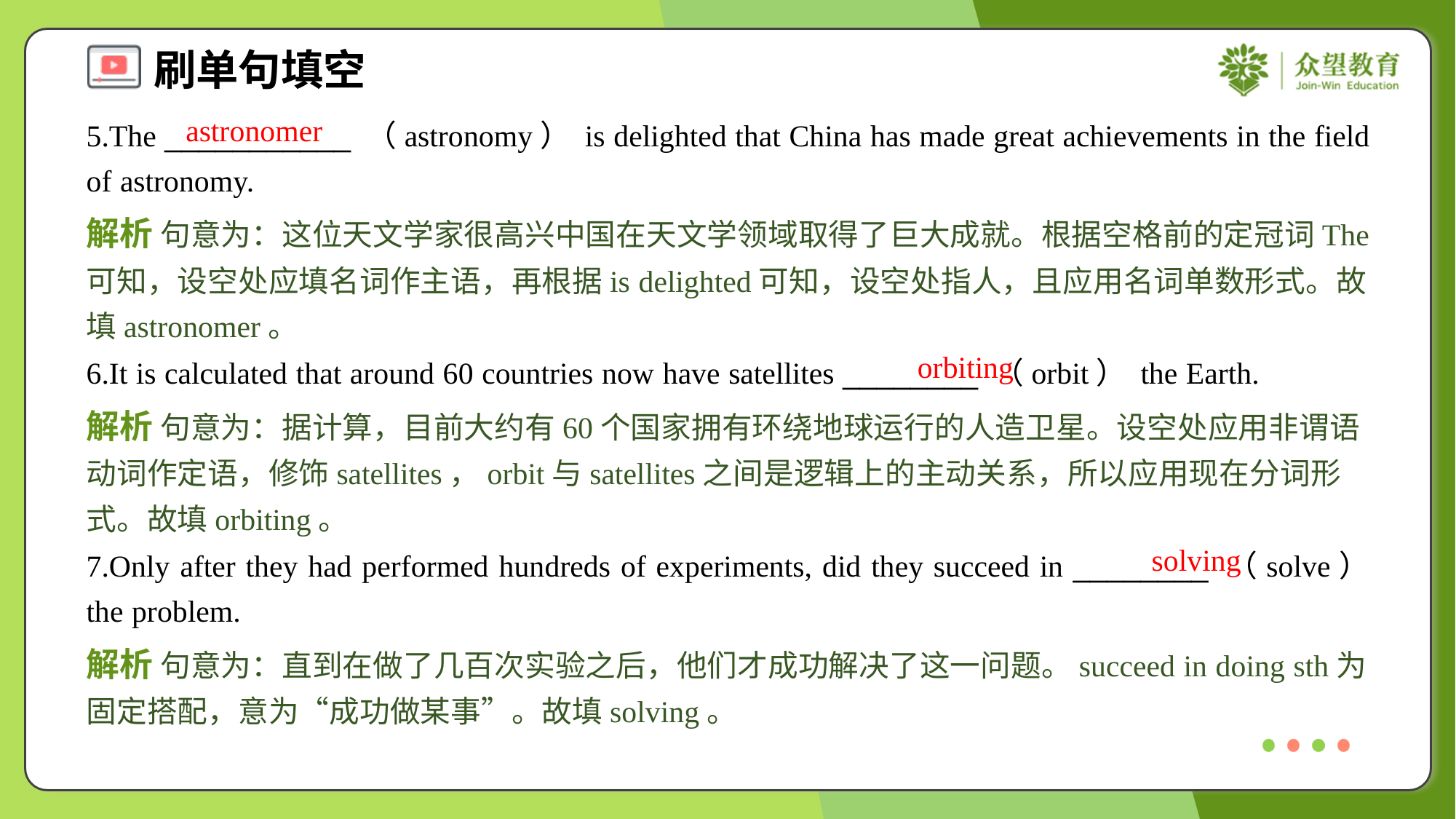

astronomer
5.The ___________ （astronomy） is delighted that China has made great achievements in the field of astronomy.
解析 句意为：这位天文学家很高兴中国在天文学领域取得了巨大成就。根据空格前的定冠词The可知，设空处应填名词作主语，再根据is delighted可知，设空处指人，且应用名词单数形式。故填astronomer。
orbiting
6.It is calculated that around 60 countries now have satellites ________ （orbit） the Earth.
解析 句意为：据计算，目前大约有60个国家拥有环绕地球运行的人造卫星。设空处应用非谓语动词作定语，修饰satellites，orbit与satellites之间是逻辑上的主动关系，所以应用现在分词形式。故填orbiting。
solving
7.Only after they had performed hundreds of experiments, did they succeed in ________ （solve） the problem.
解析 句意为：直到在做了几百次实验之后，他们才成功解决了这一问题。succeed in doing sth为固定搭配，意为“成功做某事”。故填solving。